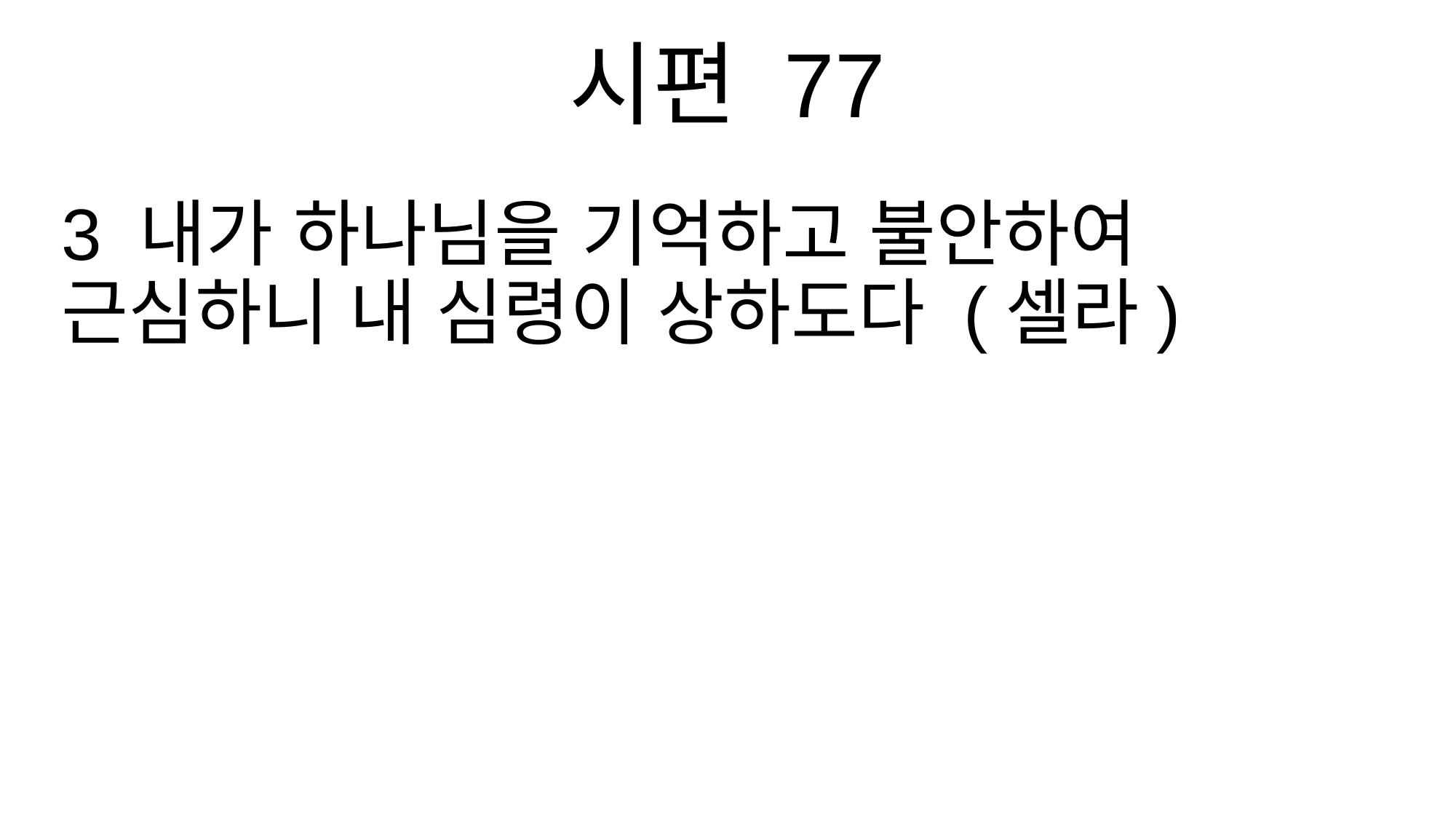

시편 77
3 내가 하나님을 기억하고 불안하여 근심하니 내 심령이 상하도다 (셀라)